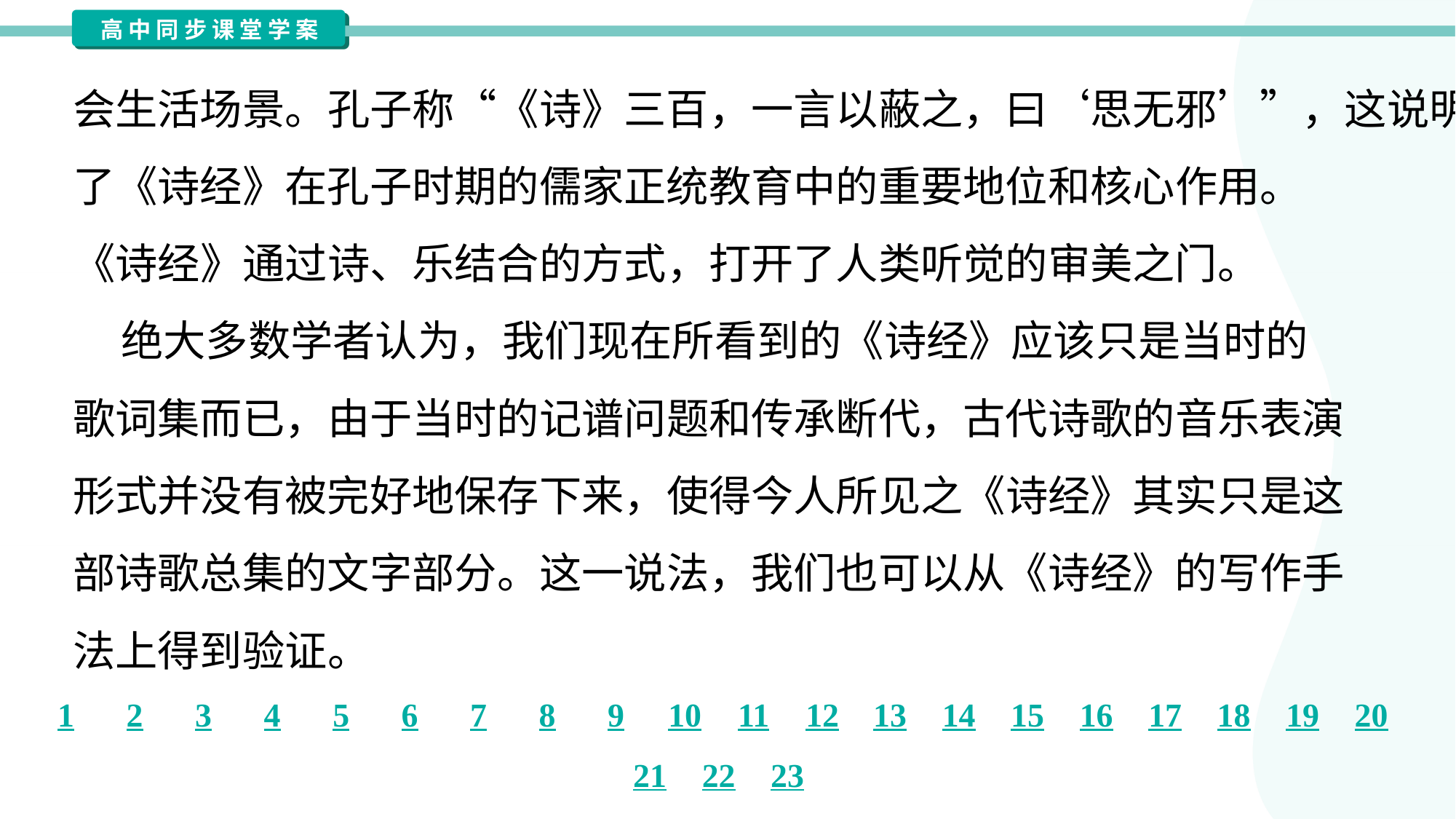

会生活场景。孔子称“《诗》三百，一言以蔽之，曰‘思无邪’”，这说明
了《诗经》在孔子时期的儒家正统教育中的重要地位和核心作用。
《诗经》通过诗、乐结合的方式，打开了人类听觉的审美之门。
    绝大多数学者认为，我们现在所看到的《诗经》应该只是当时的
歌词集而已，由于当时的记谱问题和传承断代，古代诗歌的音乐表演
形式并没有被完好地保存下来，使得今人所见之《诗经》其实只是这
部诗歌总集的文字部分。这一说法，我们也可以从《诗经》的写作手
法上得到验证。